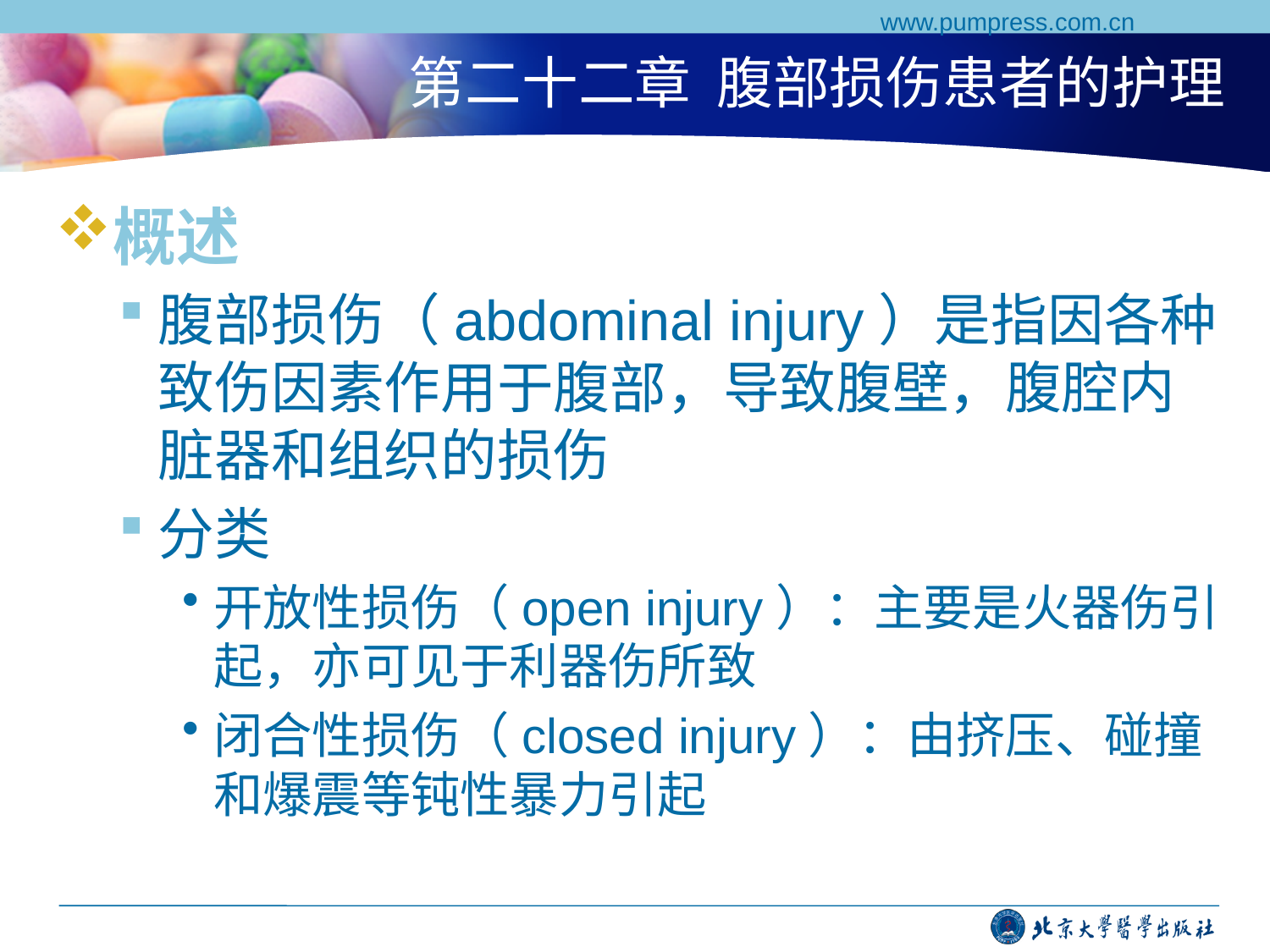

www.pumpress.com.cn
# 第二十二章  腹部损伤患者的护理
概述
腹部损伤（abdominal injury）是指因各种致伤因素作用于腹部，导致腹壁，腹腔内脏器和组织的损伤
分类
开放性损伤（open injury）：主要是火器伤引起，亦可见于利器伤所致
闭合性损伤（closed injury）：由挤压、碰撞和爆震等钝性暴力引起